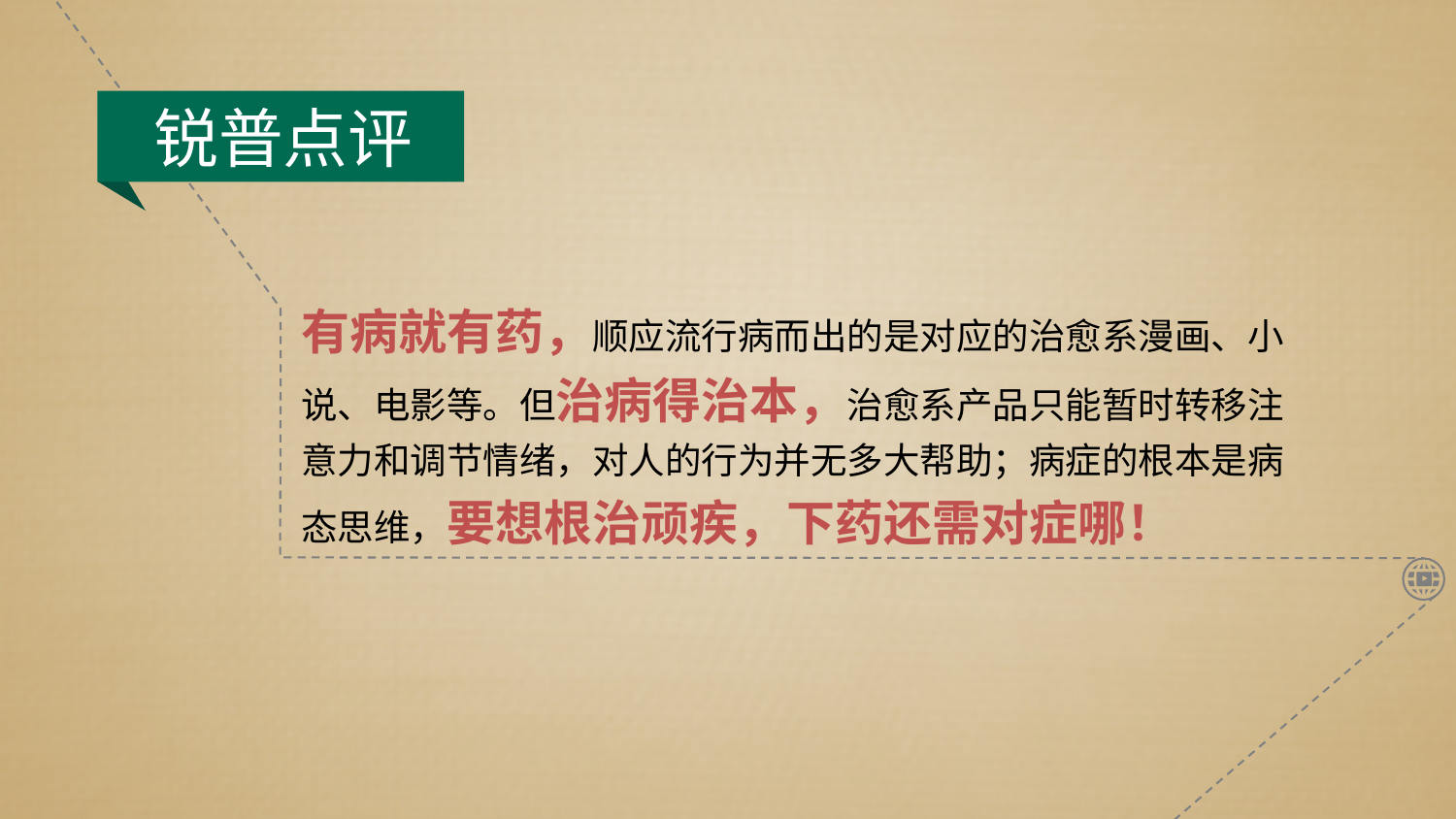

锐普点评

有病就有药，顺应流行病而出的是对应的治愈系漫画、小说、电影等。但治病得治本，治愈系产品只能暂时转移注意力和调节情绪，对人的行为并无多大帮助；病症的根本是病态思维，要想根治顽疾，下药还需对症哪！